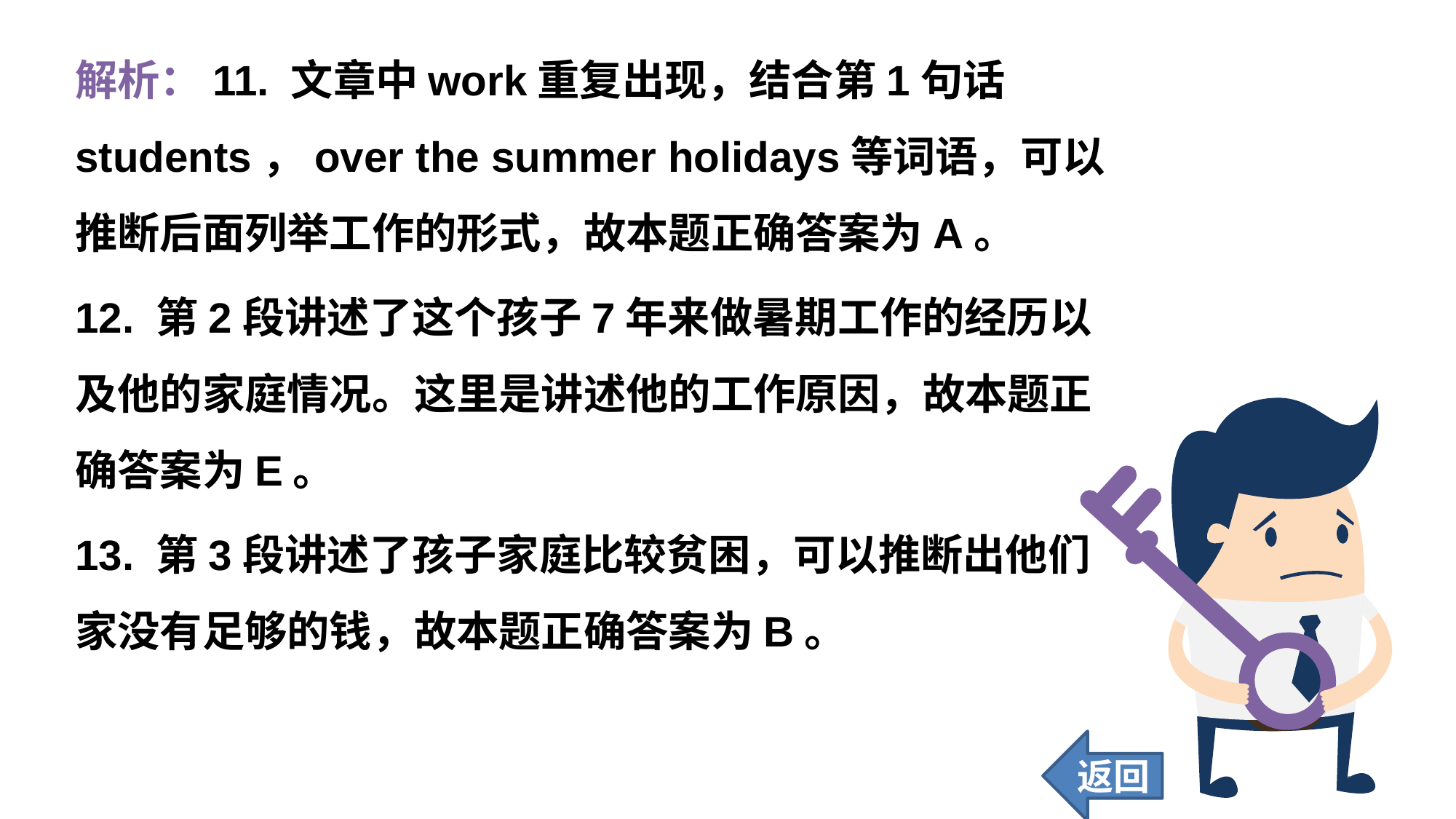

解析：11. 文章中work重复出现，结合第1句话students，over the summer holidays等词语，可以推断后面列举工作的形式，故本题正确答案为A。
12. 第2段讲述了这个孩子7年来做暑期工作的经历以及他的家庭情况。这里是讲述他的工作原因，故本题正确答案为E。
13. 第3段讲述了孩子家庭比较贫困，可以推断出他们家没有足够的钱，故本题正确答案为B。

返回
108